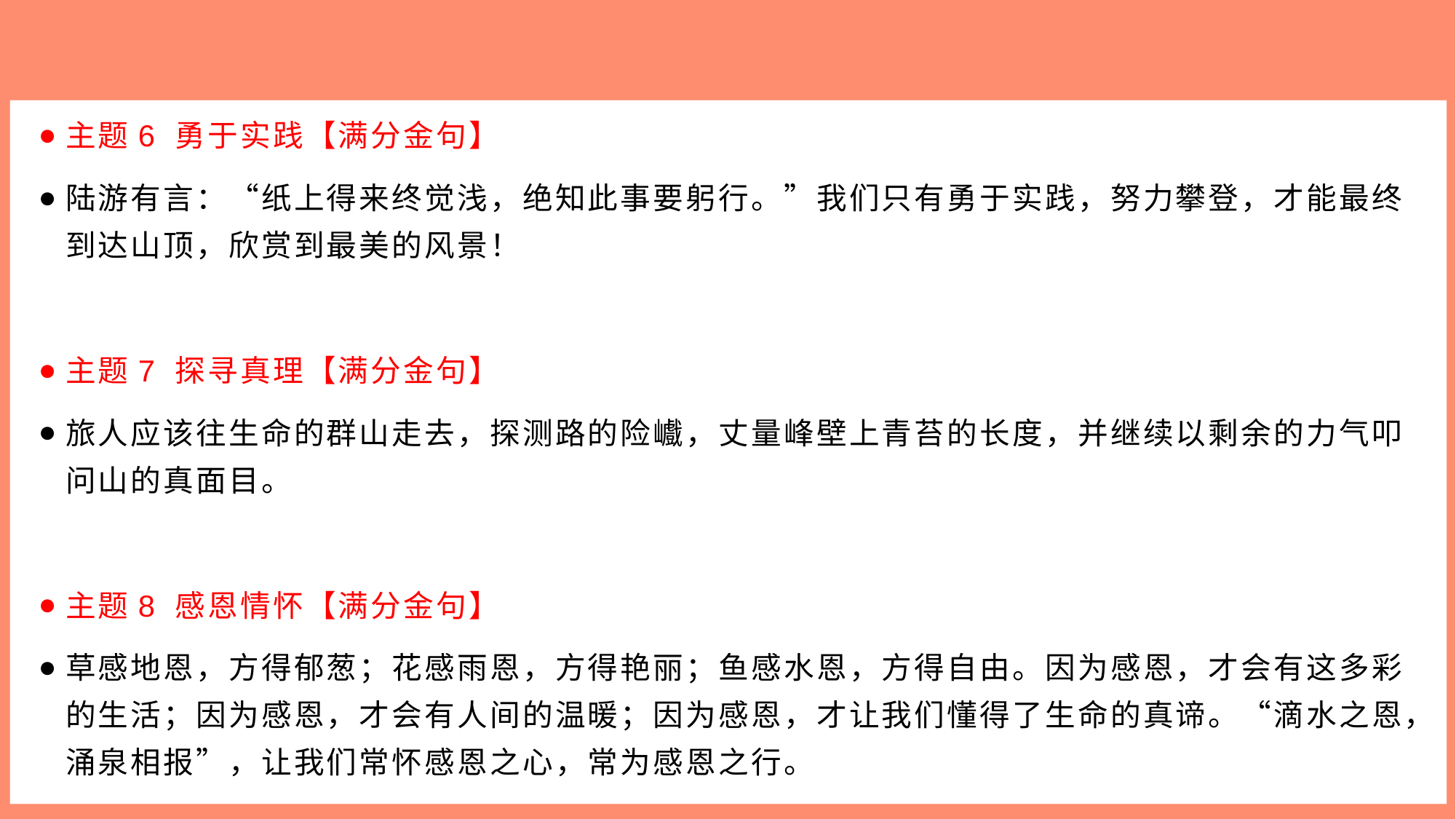

主题6 勇于实践【满分金句】
陆游有言：“纸上得来终觉浅，绝知此事要躬行。”我们只有勇于实践，努力攀登，才能最终到达山顶，欣赏到最美的风景！

主题7 探寻真理【满分金句】
旅人应该往生命的群山走去，探测路的险巇，丈量峰壁上青苔的长度，并继续以剩余的力气叩问山的真面目。

主题8 感恩情怀【满分金句】
草感地恩，方得郁葱；花感雨恩，方得艳丽；鱼感水恩，方得自由。因为感恩，才会有这多彩的生活；因为感恩，才会有人间的温暖；因为感恩，才让我们懂得了生命的真谛。“滴水之恩，涌泉相报”，让我们常怀感恩之心，常为感恩之行。